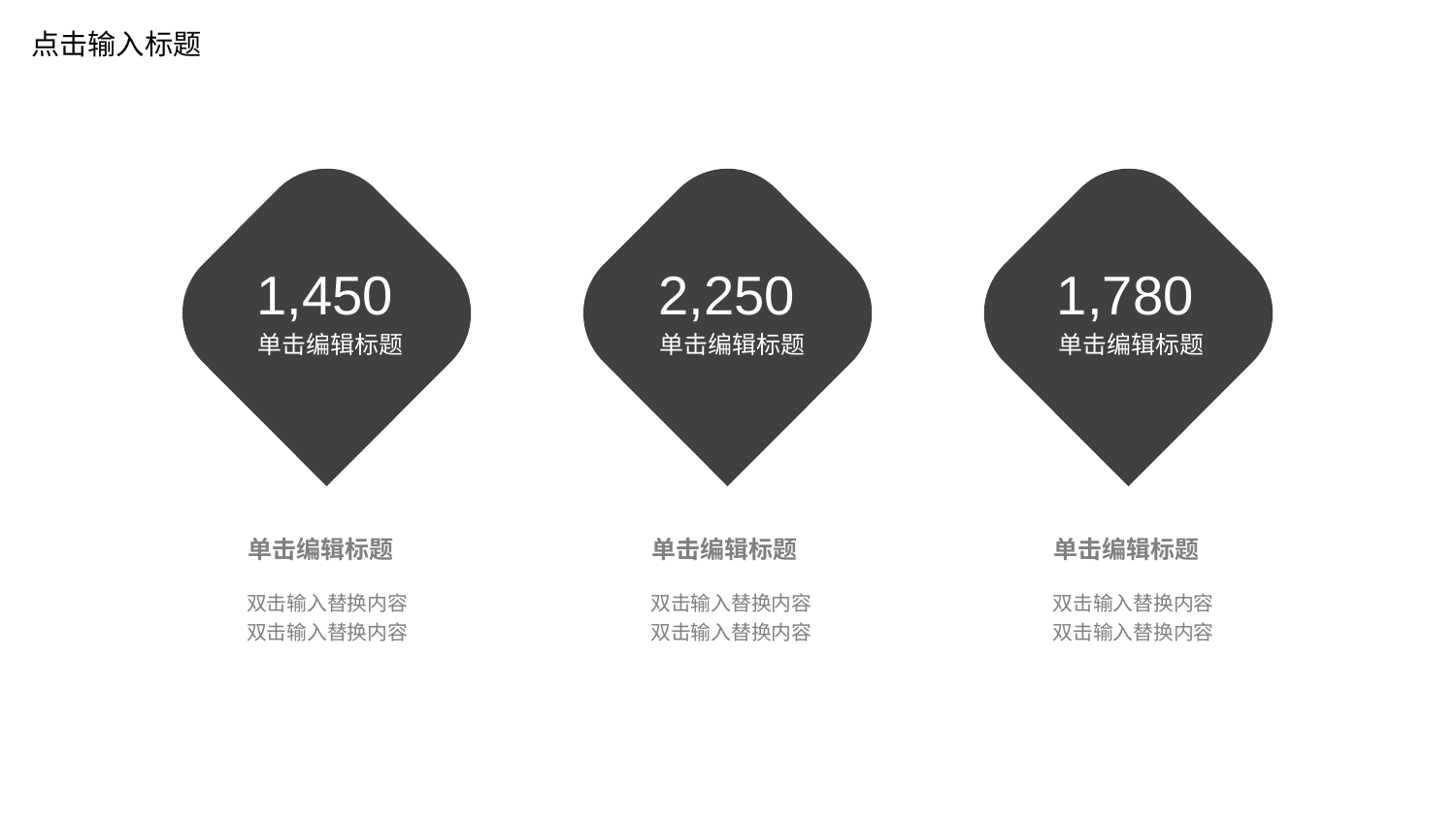

点击输入标题

1,450
单击编辑标题
2,250
单击编辑标题
1,780
单击编辑标题
单击编辑标题
单击编辑标题
单击编辑标题
双击输入替换内容
双击输入替换内容
双击输入替换内容
双击输入替换内容
双击输入替换内容
双击输入替换内容